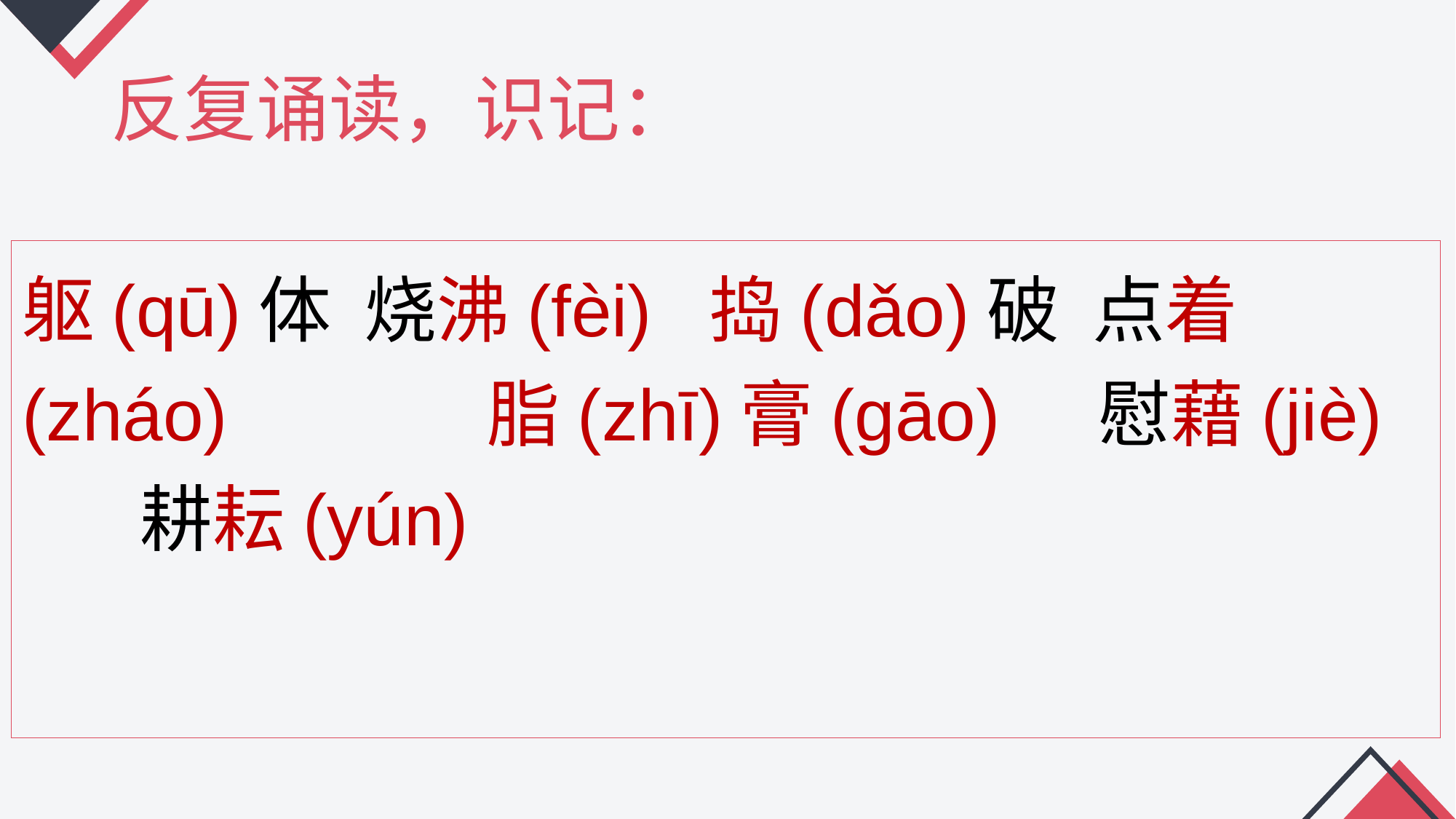

# 反复诵读，识记：
躯(qū)体  烧沸(fèi)  捣(dǎo)破  点着(zháo)            脂(zhī)膏(gāo)    慰藉(jiè)        耕耘(yún)